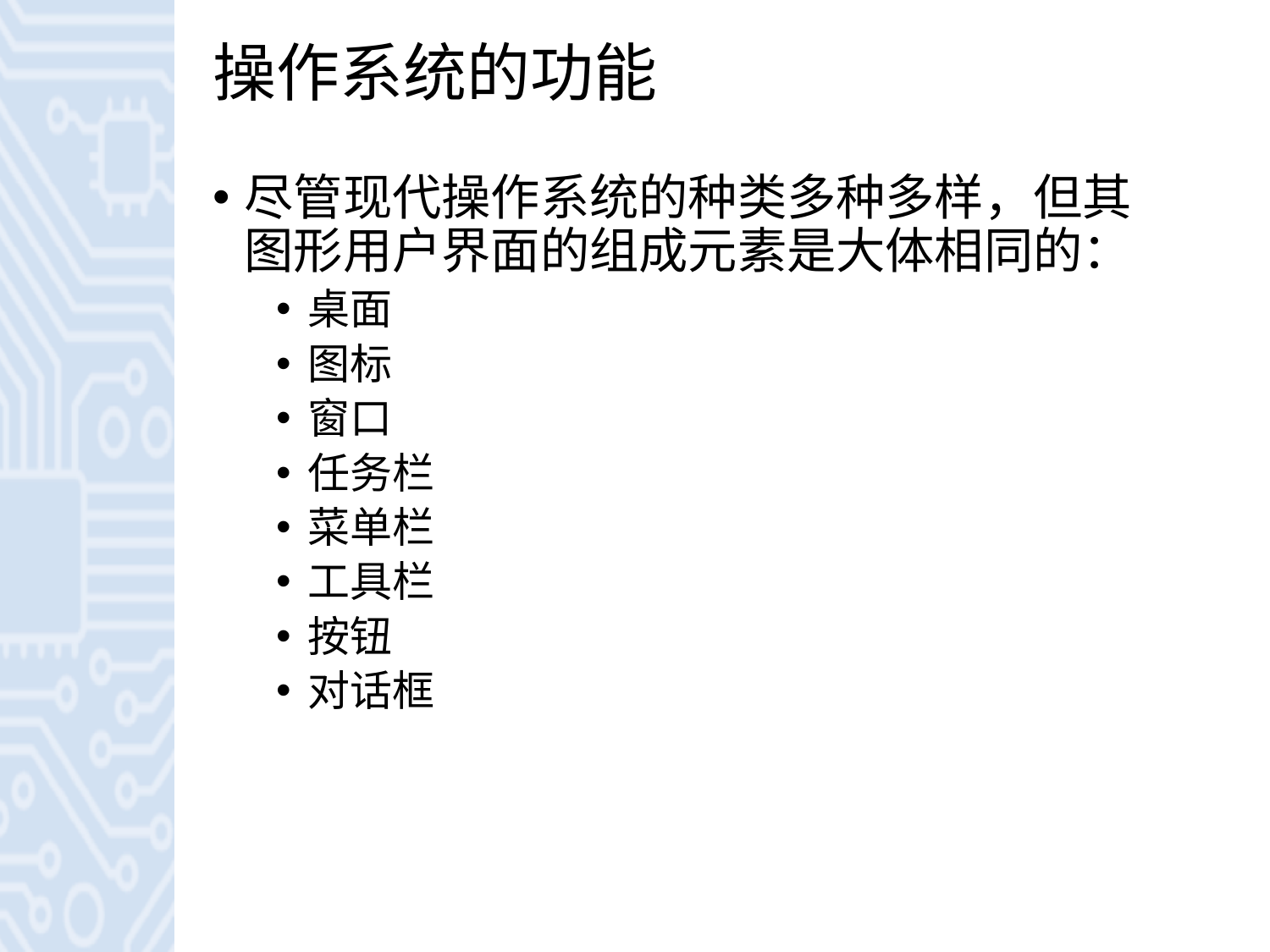

# 操作系统的功能
尽管现代操作系统的种类多种多样，但其图形用户界面的组成元素是大体相同的：
桌面
图标
窗口
任务栏
菜单栏
工具栏
按钮
对话框